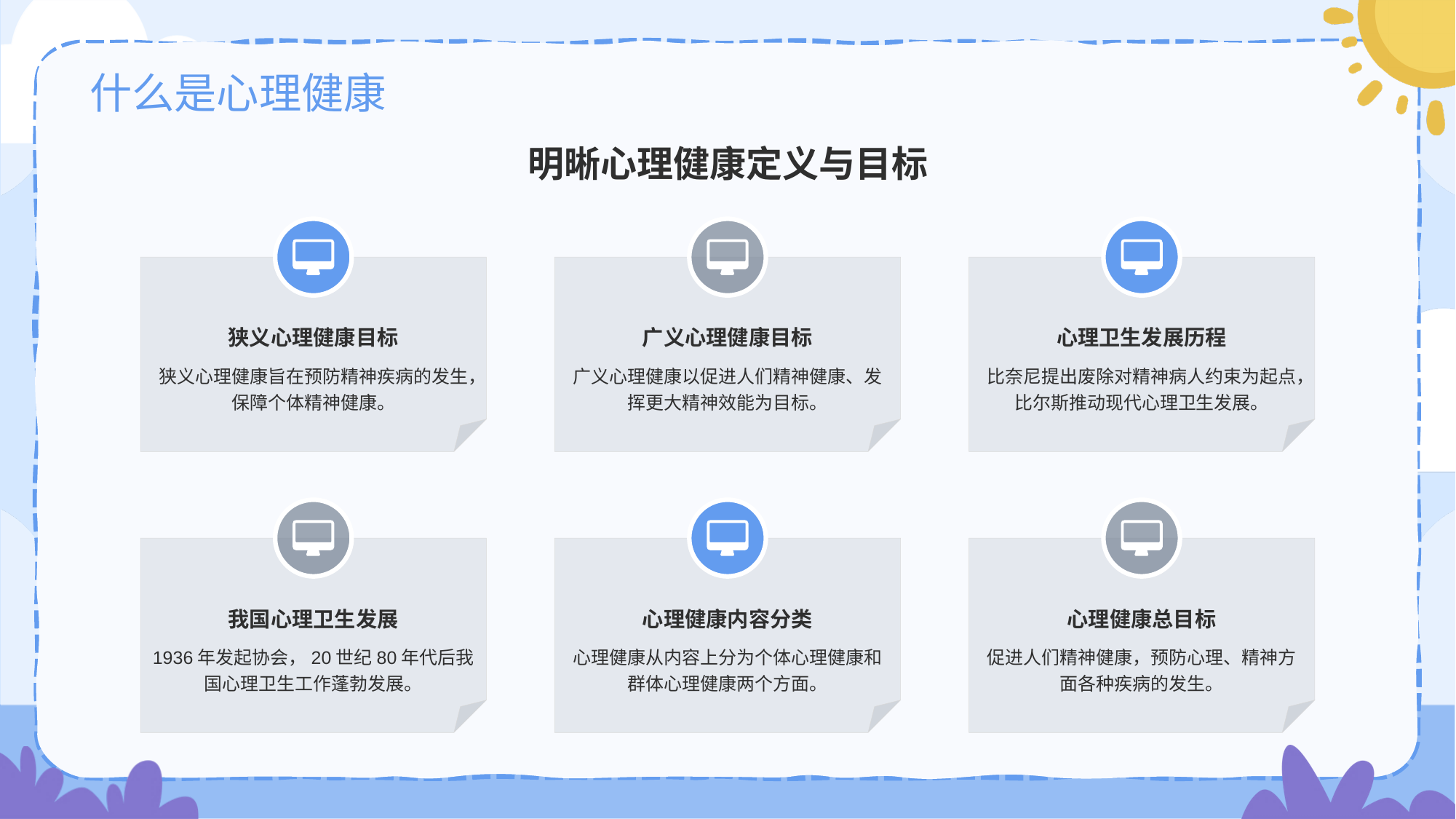

# 什么是心理健康
明晰心理健康定义与目标

狭义心理健康目标
狭义心理健康旨在预防精神疾病的发生，保障个体精神健康。

广义心理健康目标
广义心理健康以促进人们精神健康、发挥更大精神效能为目标。

心理卫生发展历程
比奈尼提出废除对精神病人约束为起点，比尔斯推动现代心理卫生发展。

我国心理卫生发展
1936年发起协会，20世纪80年代后我国心理卫生工作蓬勃发展。

心理健康内容分类
心理健康从内容上分为个体心理健康和群体心理健康两个方面。

心理健康总目标
促进人们精神健康，预防心理、精神方面各种疾病的发生。